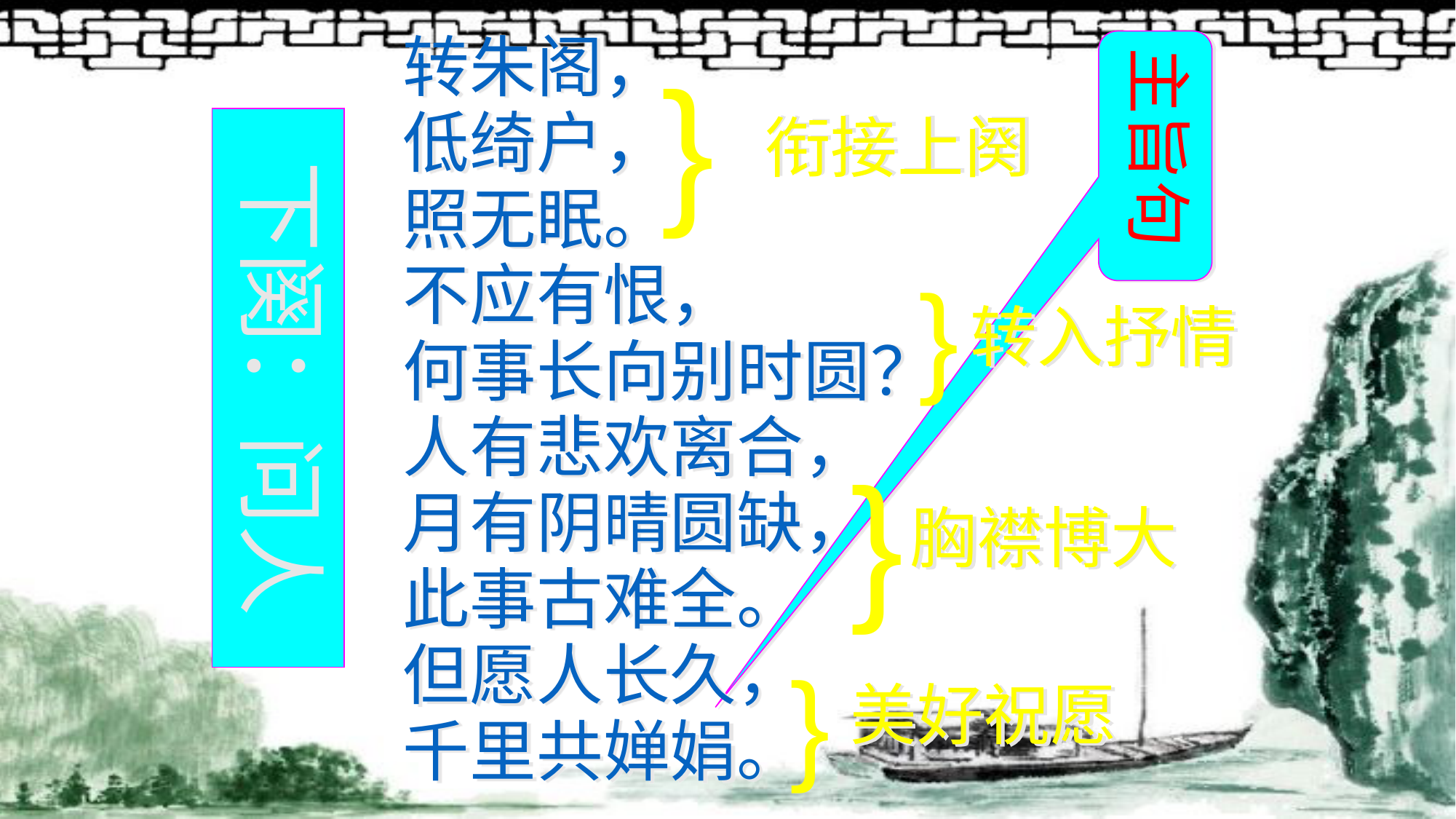

转朱阁，
低绮户，
照无眠。
不应有恨，
何事长向别时圆？
人有悲欢离合，
月有阴晴圆缺，
此事古难全。
但愿人长久，
千里共婵娟。
主旨句
}
衔接上阕
 下阕：问人
}
转入抒情
}
胸襟博大
}
美好祝愿